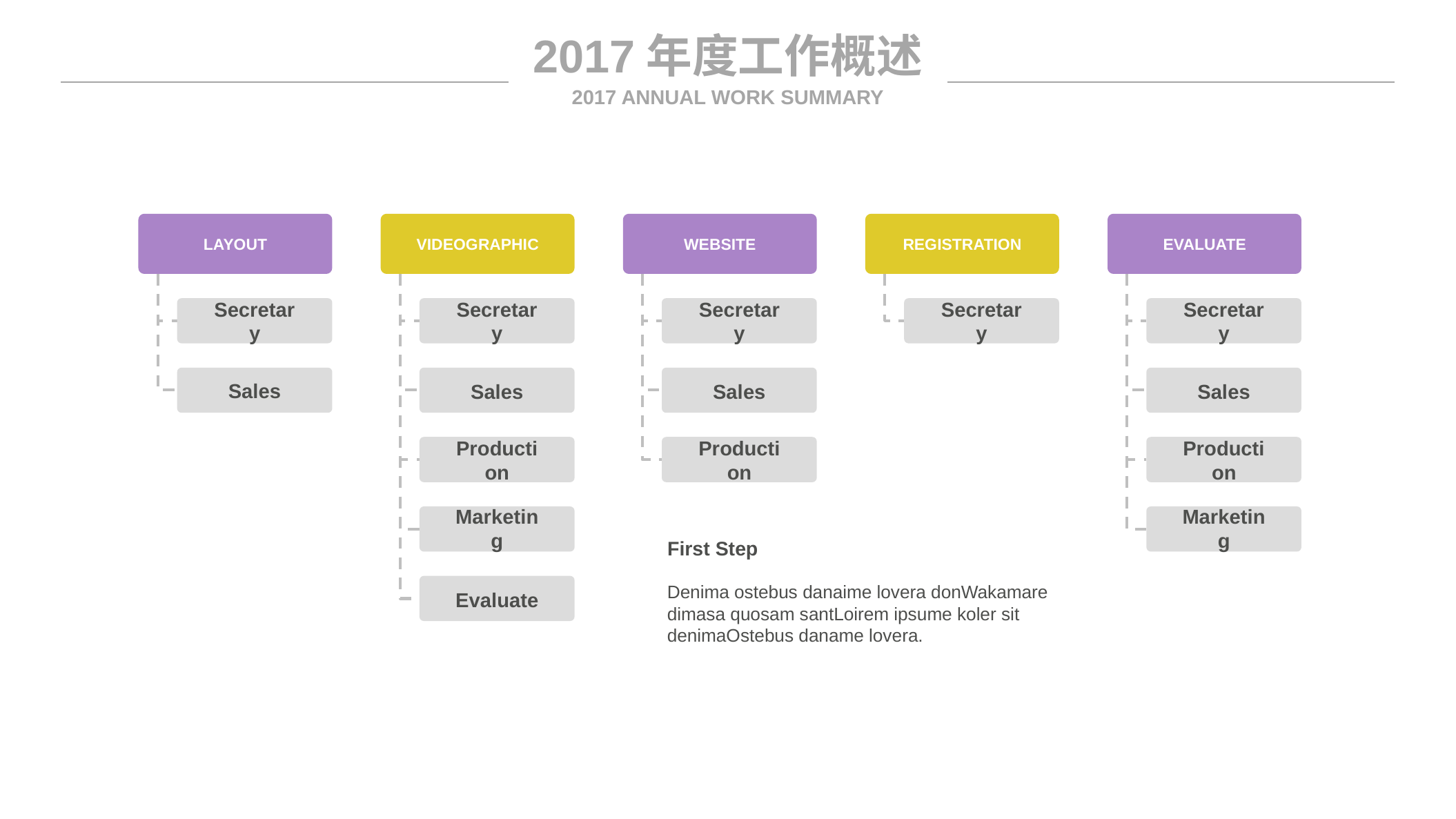

2017年度工作概述
2017 ANNUAL WORK SUMMARY

LAYOUT
VIDEOGRAPHIC
WEBSITE
REGISTRATION
EVALUATE

Secretary
Secretary
Secretary
Secretary
Secretary

Sales
Sales
Sales
Sales

Production
Production
Production

Marketing
Marketing
First Step
Denima ostebus danaime lovera donWakamare dimasa quosam santLoirem ipsume koler sit denimaOstebus daname lovera.

Evaluate